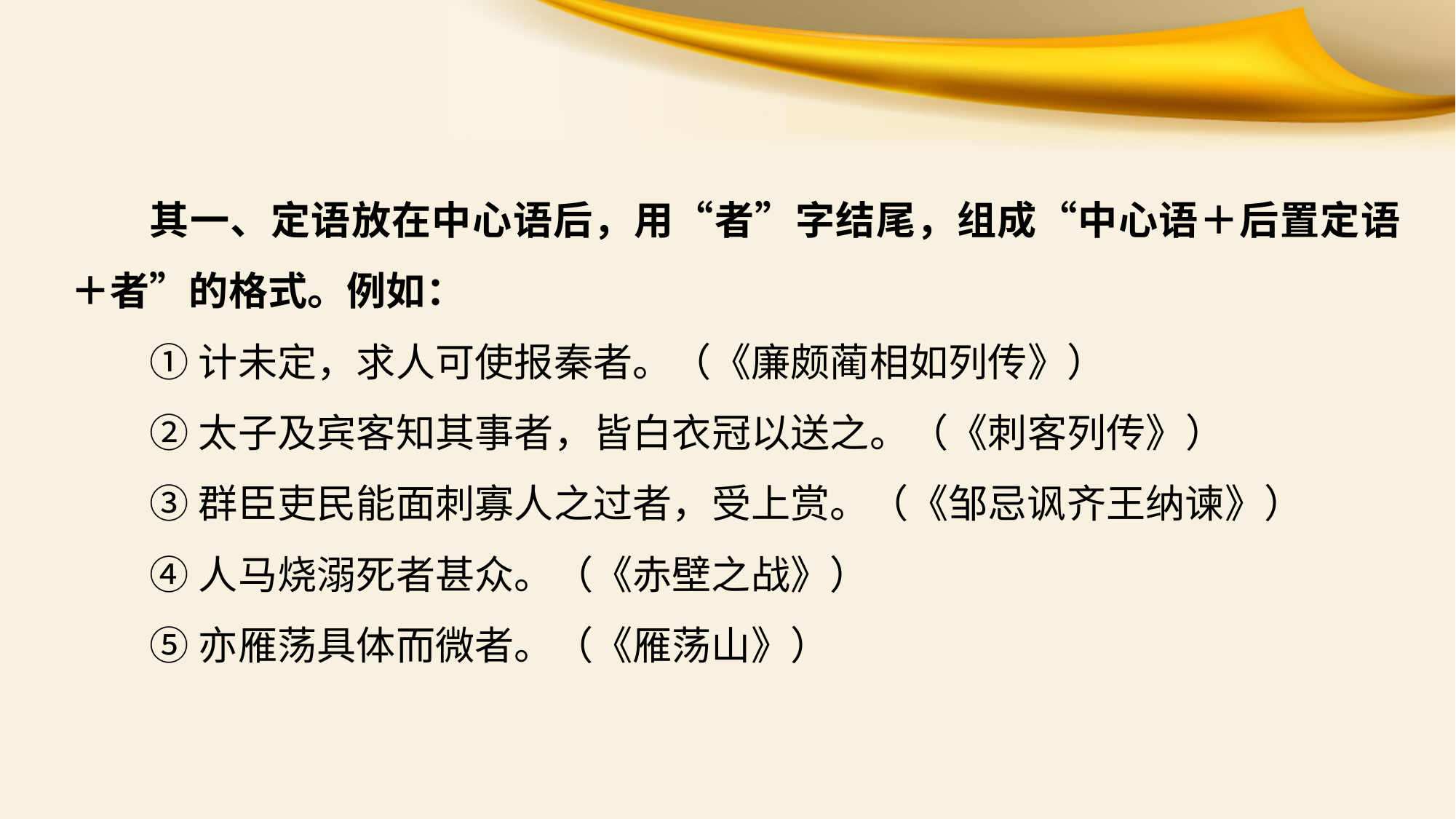

其一、定语放在中心语后，用“者”字结尾，组成“中心语＋后置定语＋者”的格式。例如：
①计未定，求人可使报秦者。（《廉颇蔺相如列传》）
②太子及宾客知其事者，皆白衣冠以送之。（《刺客列传》）
③群臣吏民能面刺寡人之过者，受上赏。（《邹忌讽齐王纳谏》）
④人马烧溺死者甚众。（《赤壁之战》）
⑤亦雁荡具体而微者。（《雁荡山》）